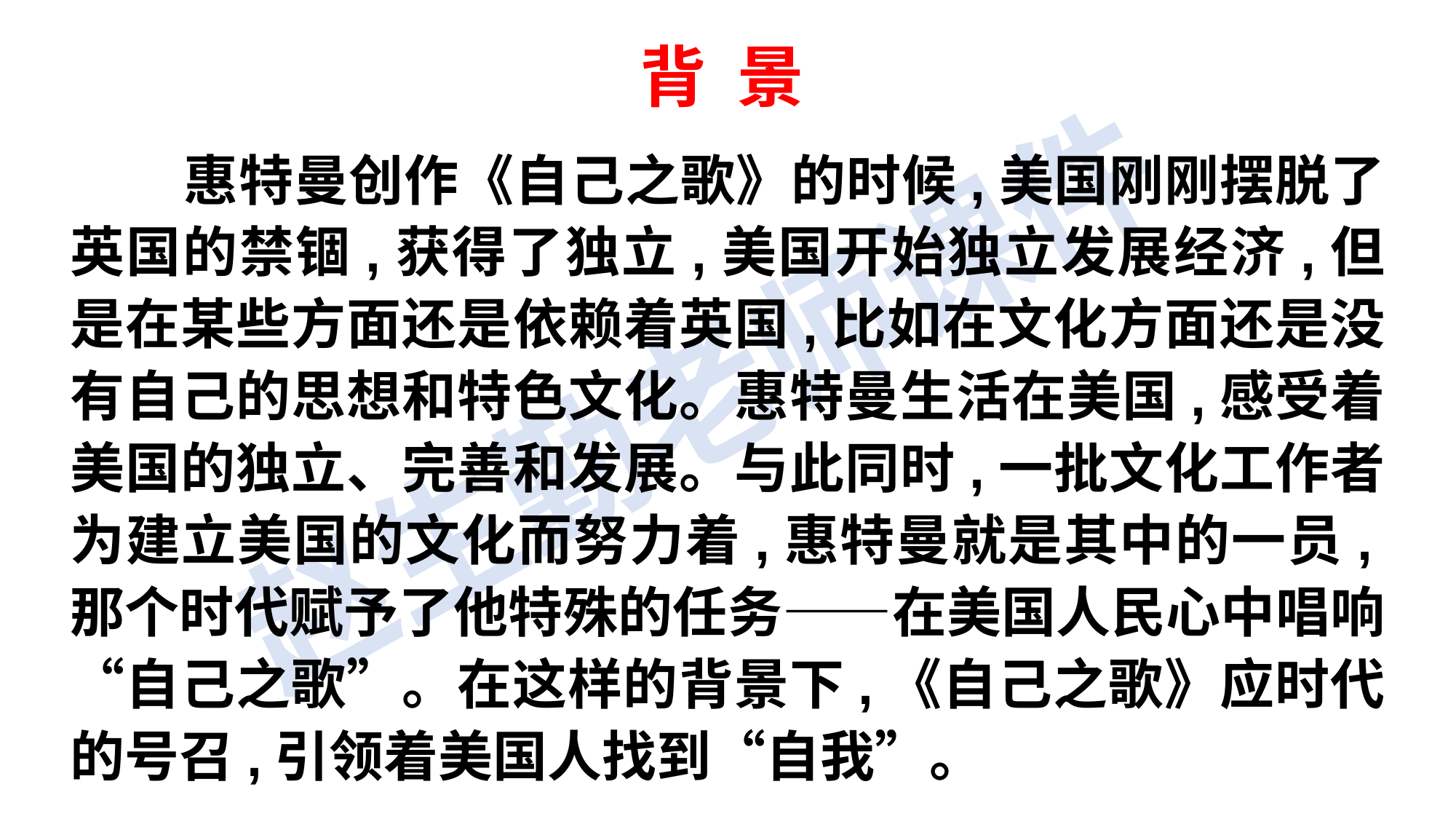

背  景
   惠特曼创作《自己之歌》的时候,美国刚刚摆脱了英国的禁锢,获得了独立,美国开始独立发展经济,但是在某些方面还是依赖着英国,比如在文化方面还是没有自己的思想和特色文化。惠特曼生活在美国,感受着美国的独立、完善和发展。与此同时,一批文化工作者为建立美国的文化而努力着,惠特曼就是其中的一员,那个时代赋予了他特殊的任务——在美国人民心中唱响“自己之歌”。在这样的背景下,《自己之歌》应时代的号召,引领着美国人找到“自我”。